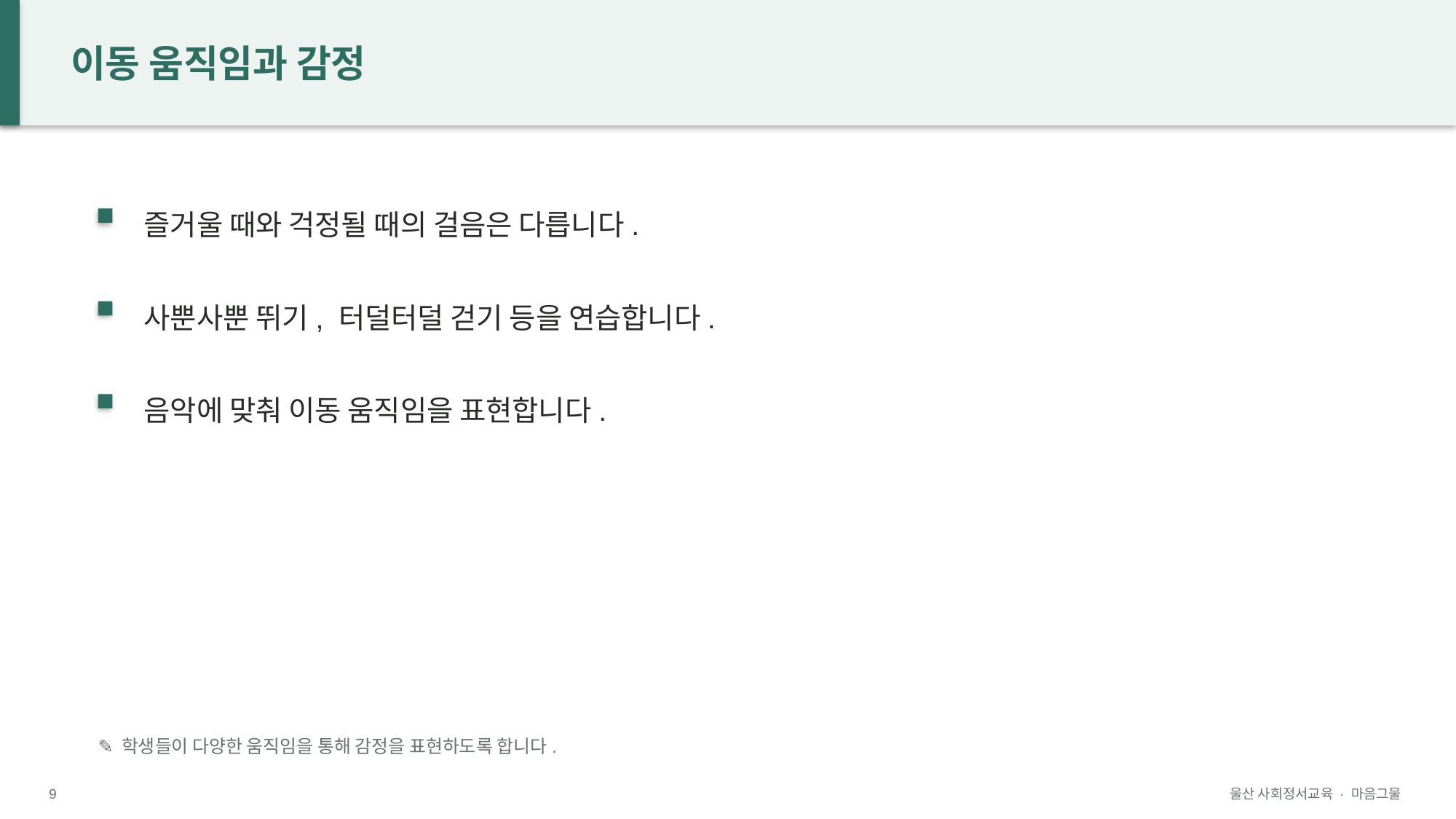

이동 움직임과 감정
즐거울 때와 걱정될 때의 걸음은 다릅니다.

사뿐사뿐 뛰기, 터덜터덜 걷기 등을 연습합니다.

음악에 맞춰 이동 움직임을 표현합니다.

✎ 학생들이 다양한 움직임을 통해 감정을 표현하도록 합니다.
9
울산 사회정서교육 · 마음그물